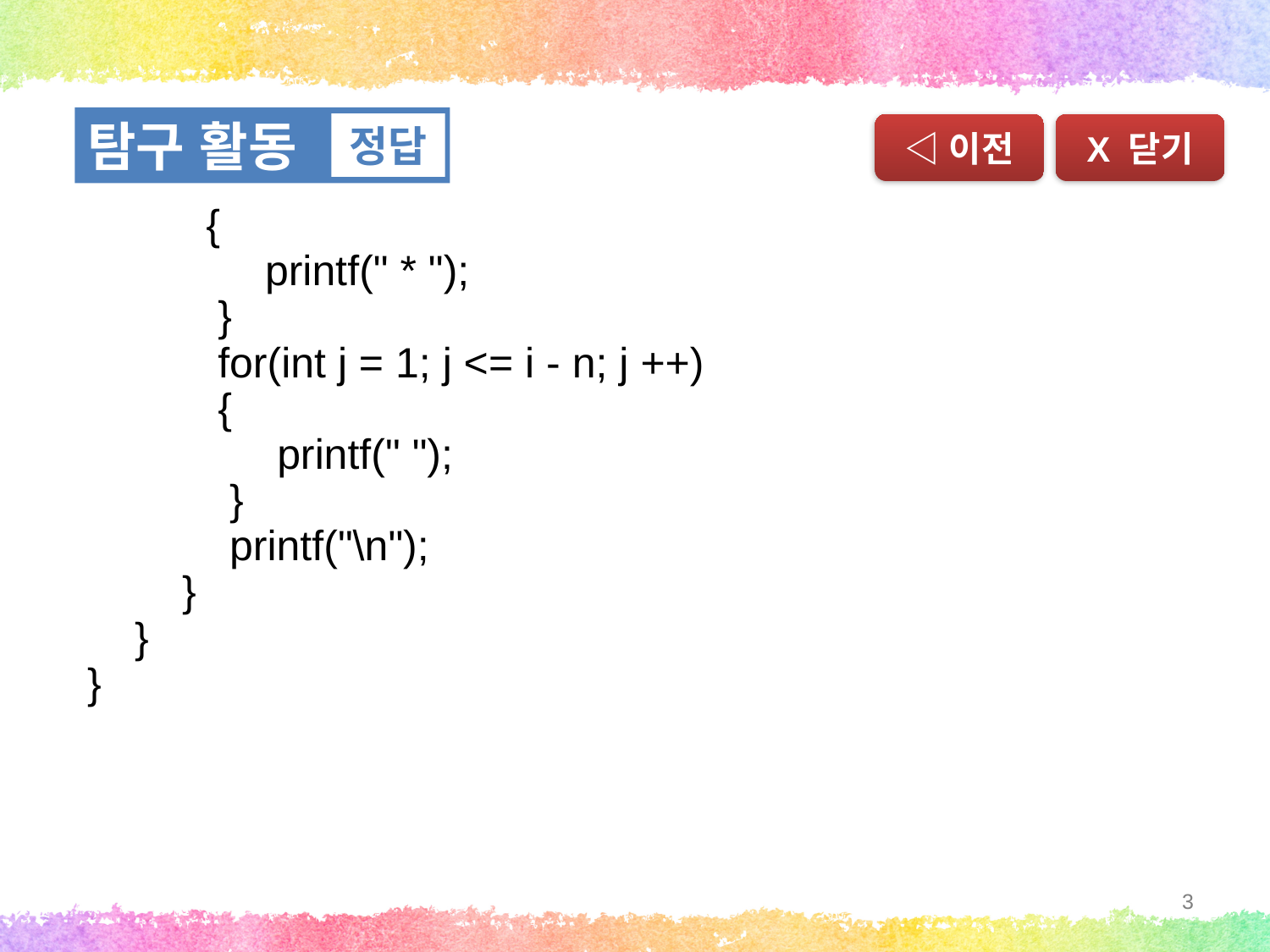

탐구 활동
정답
◁이전
X 닫기

          {
               printf(" * ");
           }
           for(int j = 1; j <= i - n; j ++)
           {
                printf(" ");
            }
            printf("\n");
        }
    }
}
3